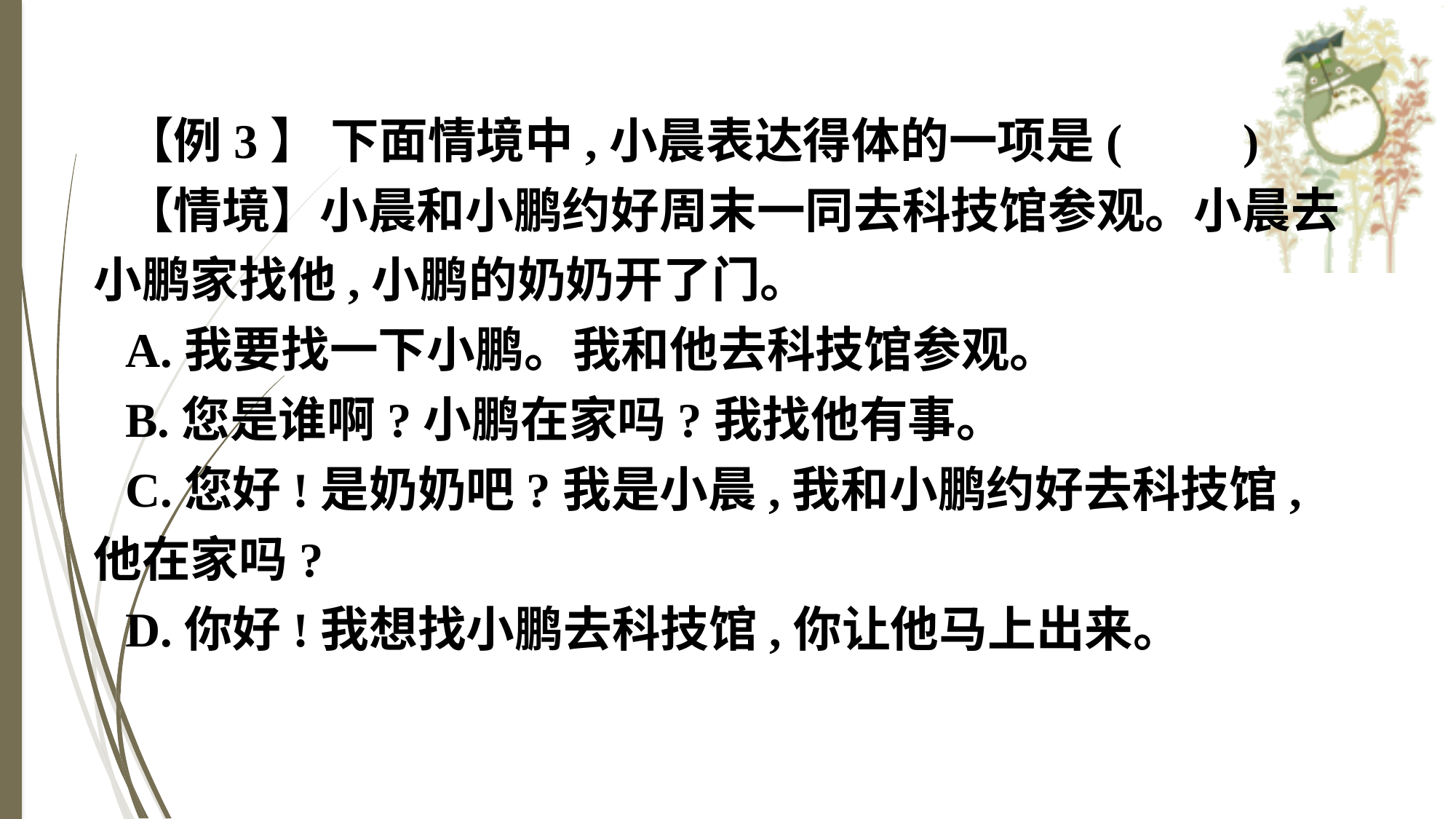

【例3】 下面情境中,小晨表达得体的一项是(　　)
【情境】小晨和小鹏约好周末一同去科技馆参观。小晨去小鹏家找他,小鹏的奶奶开了门。
A.我要找一下小鹏。我和他去科技馆参观。
B.您是谁啊?小鹏在家吗?我找他有事。
C.您好!是奶奶吧?我是小晨,我和小鹏约好去科技馆,他在家吗?
D.你好!我想找小鹏去科技馆,你让他马上出来。